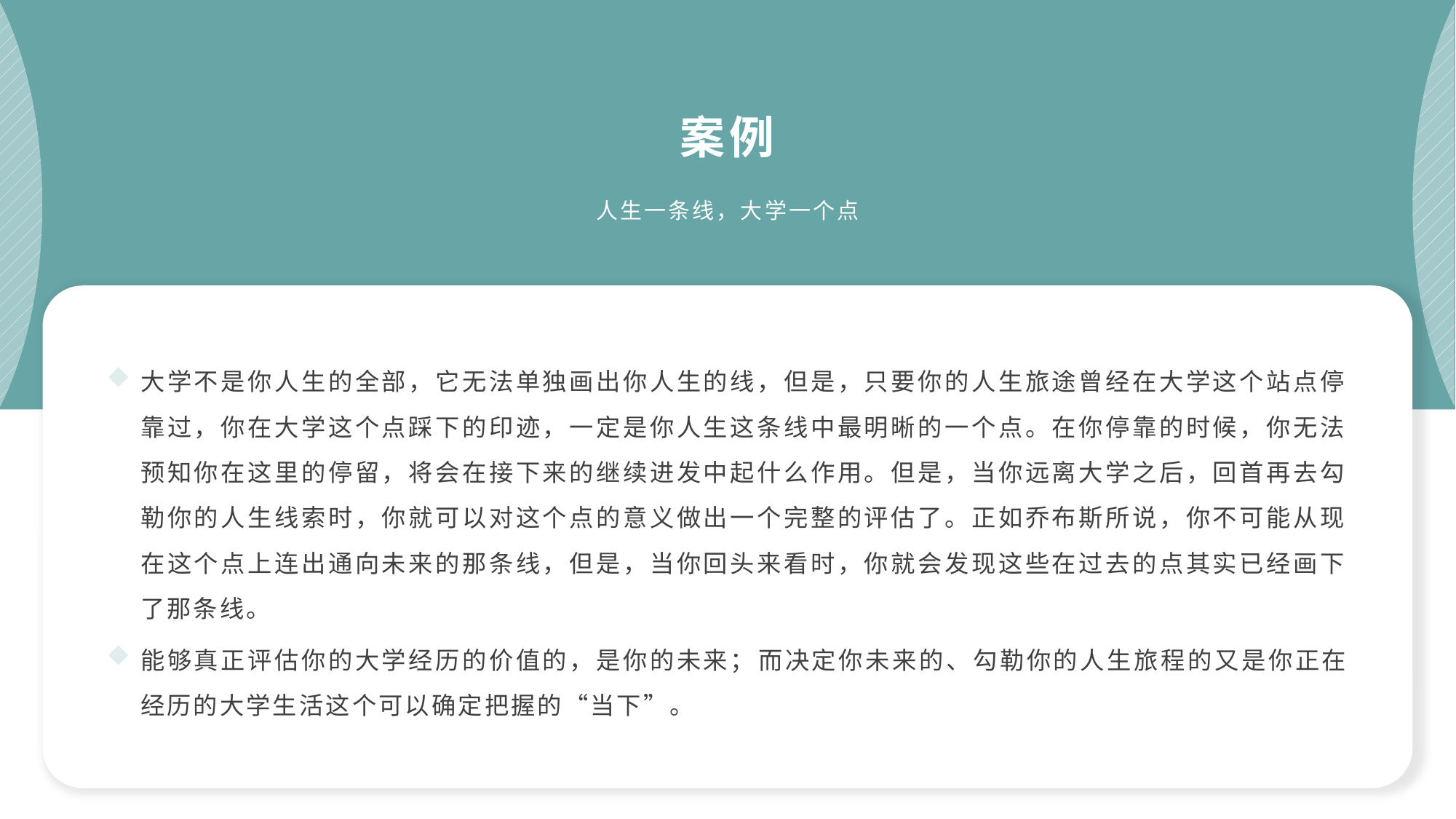

案例
人生一条线，大学一个点

大学不是你人生的全部，它无法单独画出你人生的线，但是，只要你的人生旅途曾经在大学这个站点停靠过，你在大学这个点踩下的印迹，一定是你人生这条线中最明晰的一个点。在你停靠的时候，你无法预知你在这里的停留，将会在接下来的继续进发中起什么作用。但是，当你远离大学之后，回首再去勾勒你的人生线索时，你就可以对这个点的意义做出一个完整的评估了。正如乔布斯所说，你不可能从现在这个点上连出通向未来的那条线，但是，当你回头来看时，你就会发现这些在过去的点其实已经画下了那条线。
能够真正评估你的大学经历的价值的，是你的未来；而决定你未来的、勾勒你的人生旅程的又是你正在经历的大学生活这个可以确定把握的“当下”。